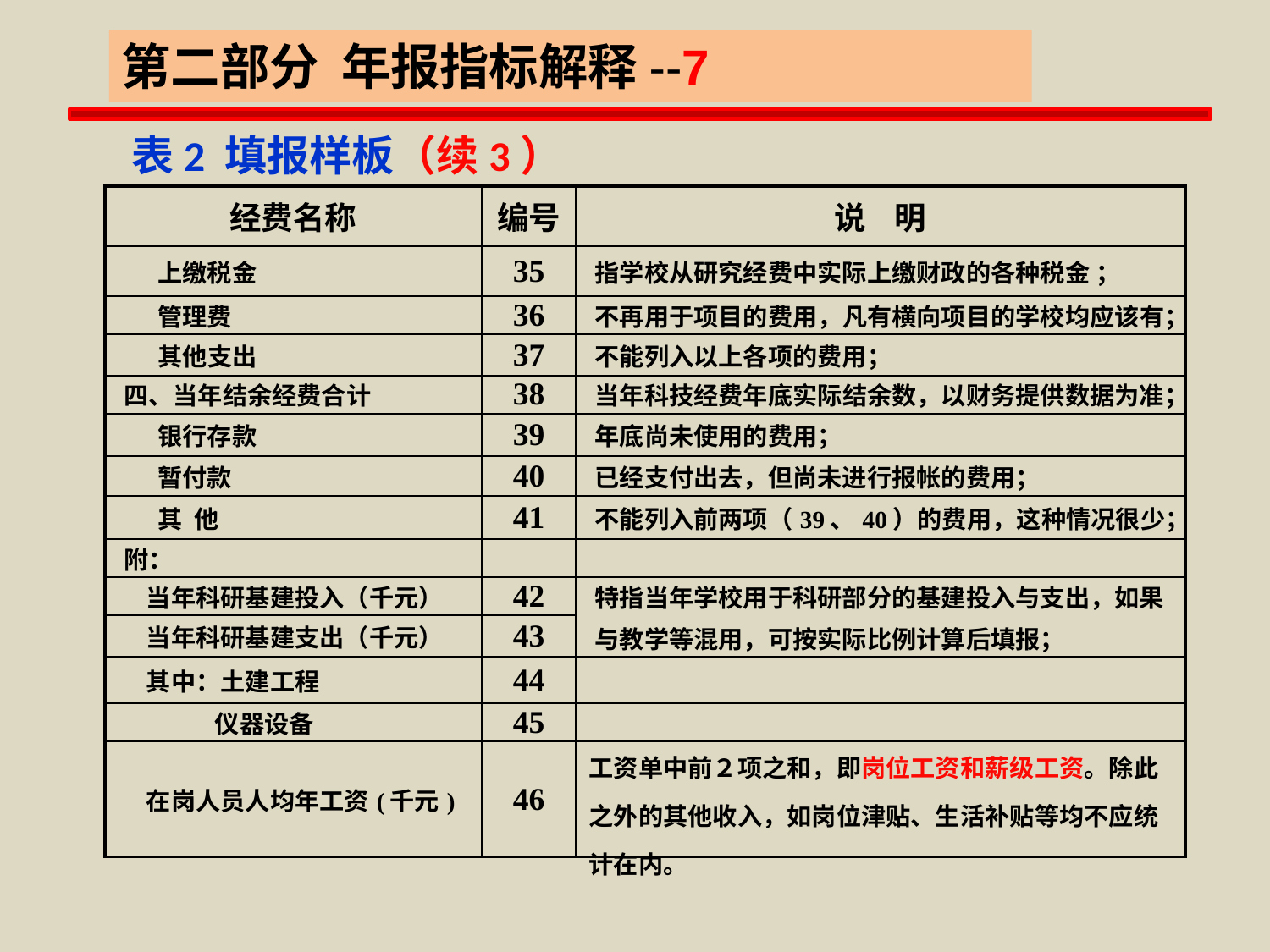

第二部分  年报指标解释--7

  表2 填报样板（续3）
| 经费名称 | 编号 | 说 明 |
| --- | --- | --- |
| 上缴税金 | 35 | 指学校从研究经费中实际上缴财政的各种税金 ； |
| 管理费 | 36 | 不再用于项目的费用，凡有横向项目的学校均应该有； |
| 其他支出 | 37 | 不能列入以上各项的费用； |
| 四、当年结余经费合计 | 38 | 当年科技经费年底实际结余数，以财务提供数据为准； |
| 银行存款 | 39 | 年底尚未使用的费用； |
| 暂付款 | 40 | 已经支付出去，但尚未进行报帐的费用； |
| 其 他 | 41 | 不能列入前两项（39、40）的费用，这种情况很少； |
| 附： |  |  |
| 当年科研基建投入（千元） | 42 | 特指当年学校用于科研部分的基建投入与支出，如果 与教学等混用，可按实际比例计算后填报； |
| 当年科研基建支出（千元） | 43 |  |
| 其中：土建工程 | 44 |  |
| 仪器设备 | 45 |  |
| 在岗人员人均年工资(千元) | 46 | 工资单中前２项之和，即岗位工资和薪级工资。除此 之外的其他收入，如岗位津贴、生活补贴等均不应统 计在内。 |